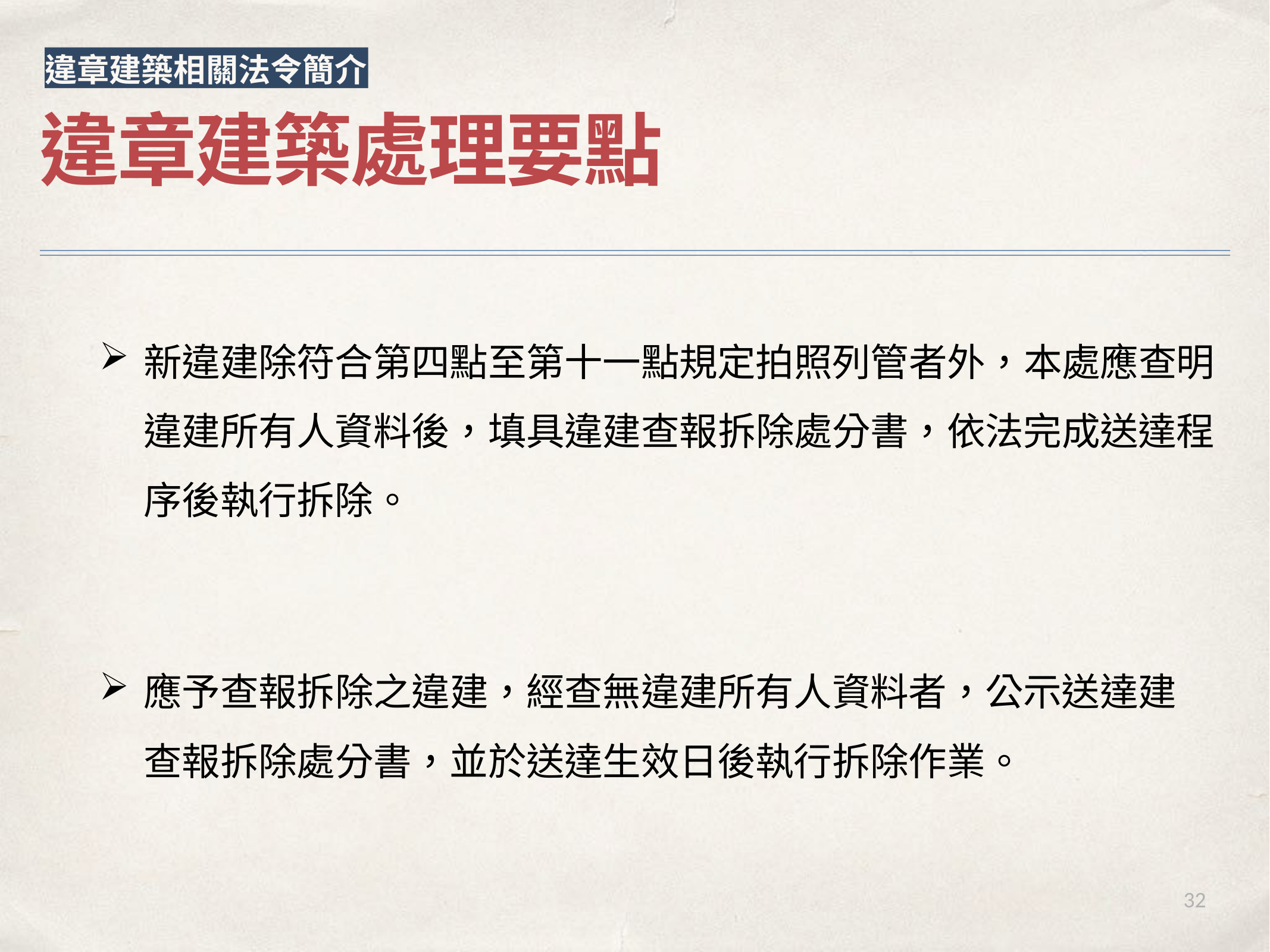

違章建築相關法令簡介
違章建築處理要點
新違建除符合第四點至第十一點規定拍照列管者外，本處應查明違建所有人資料後，填具違建查報拆除處分書，依法完成送達程序後執行拆除。
應予查報拆除之違建，經查無違建所有人資料者，公示送達建查報拆除處分書，並於送達生效日後執行拆除作業。
32